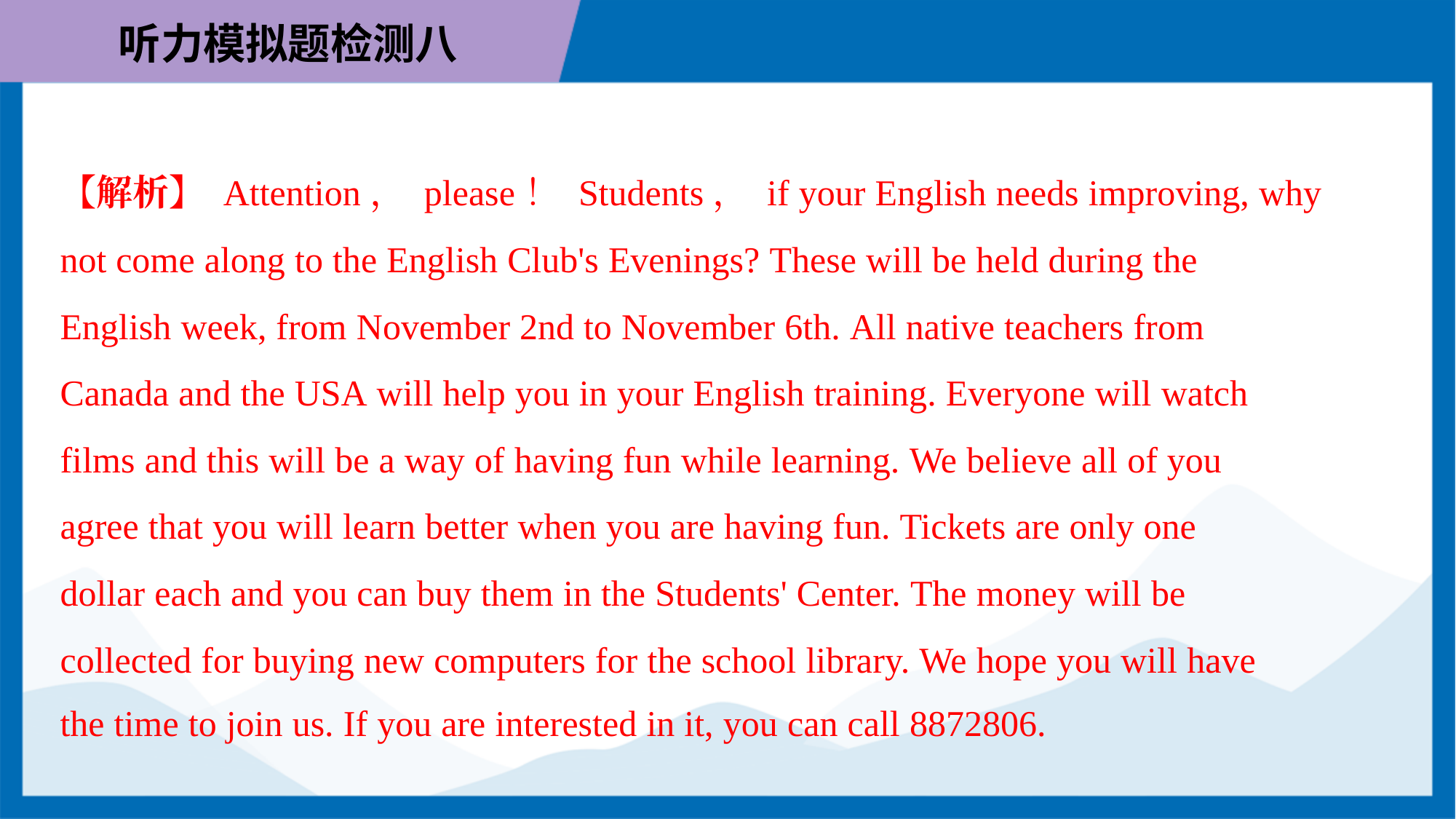

【解析】 Attention， please！ Students， if your English needs improving, why
not come along to the English Club's Evenings? These will be held during the
English week, from November 2nd to November 6th. All native teachers from
Canada and the USA will help you in your English training. Everyone will watch
films and this will be a way of having fun while learning. We believe all of you
agree that you will learn better when you are having fun. Tickets are only one
dollar each and you can buy them in the Students' Center. The money will be
collected for buying new computers for the school library. We hope you will have
the time to join us. If you are interested in it, you can call 8872806.